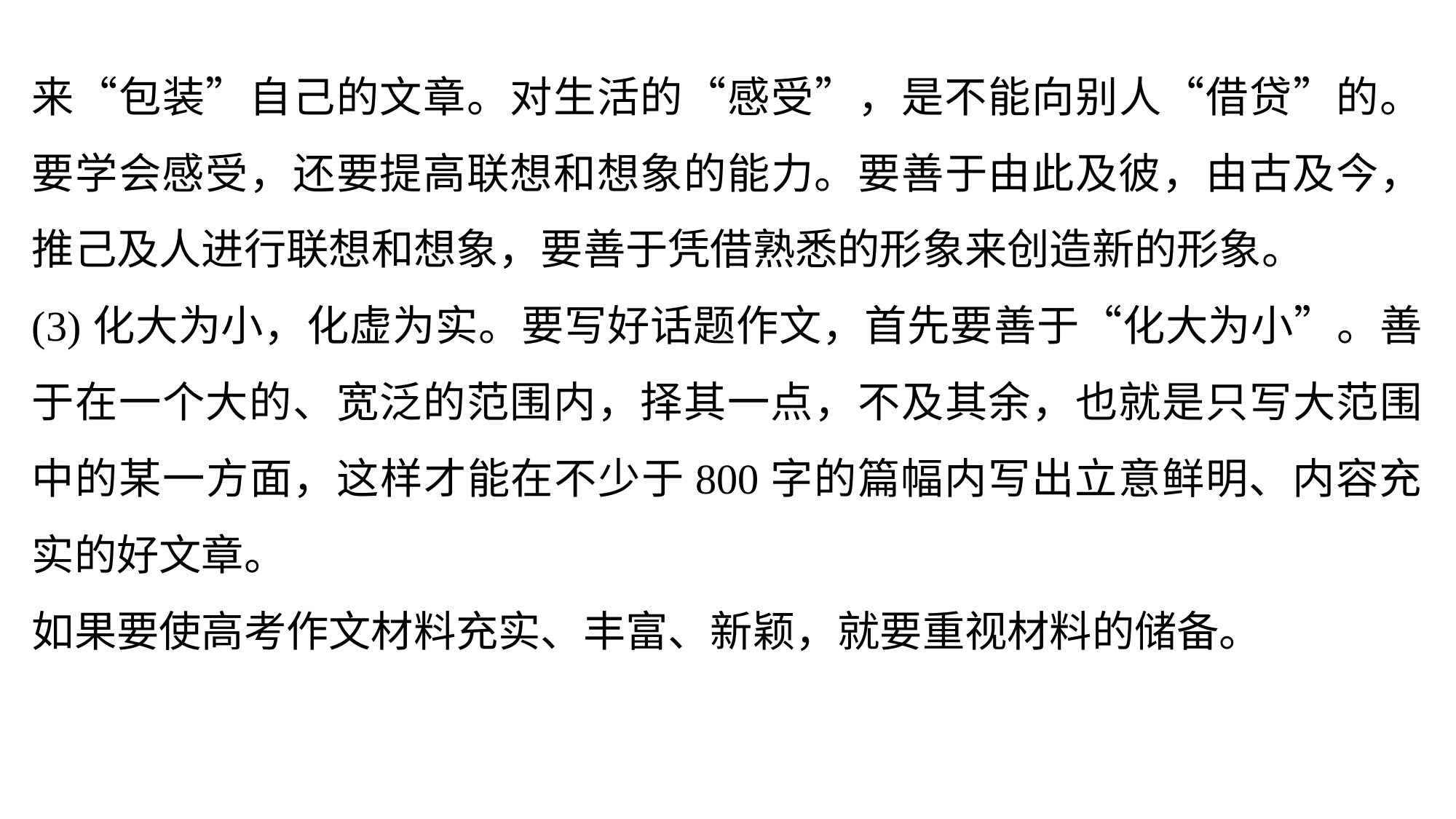

来“包装”自己的文章。对生活的“感受”，是不能向别人“借贷”的。要学会感受，还要提高联想和想象的能力。要善于由此及彼，由古及今，推己及人进行联想和想象，要善于凭借熟悉的形象来创造新的形象。
(3)化大为小，化虚为实。要写好话题作文，首先要善于“化大为小”。善于在一个大的、宽泛的范围内，择其一点，不及其余，也就是只写大范围中的某一方面，这样才能在不少于800字的篇幅内写出立意鲜明、内容充实的好文章。
如果要使高考作文材料充实、丰富、新颖，就要重视材料的储备。